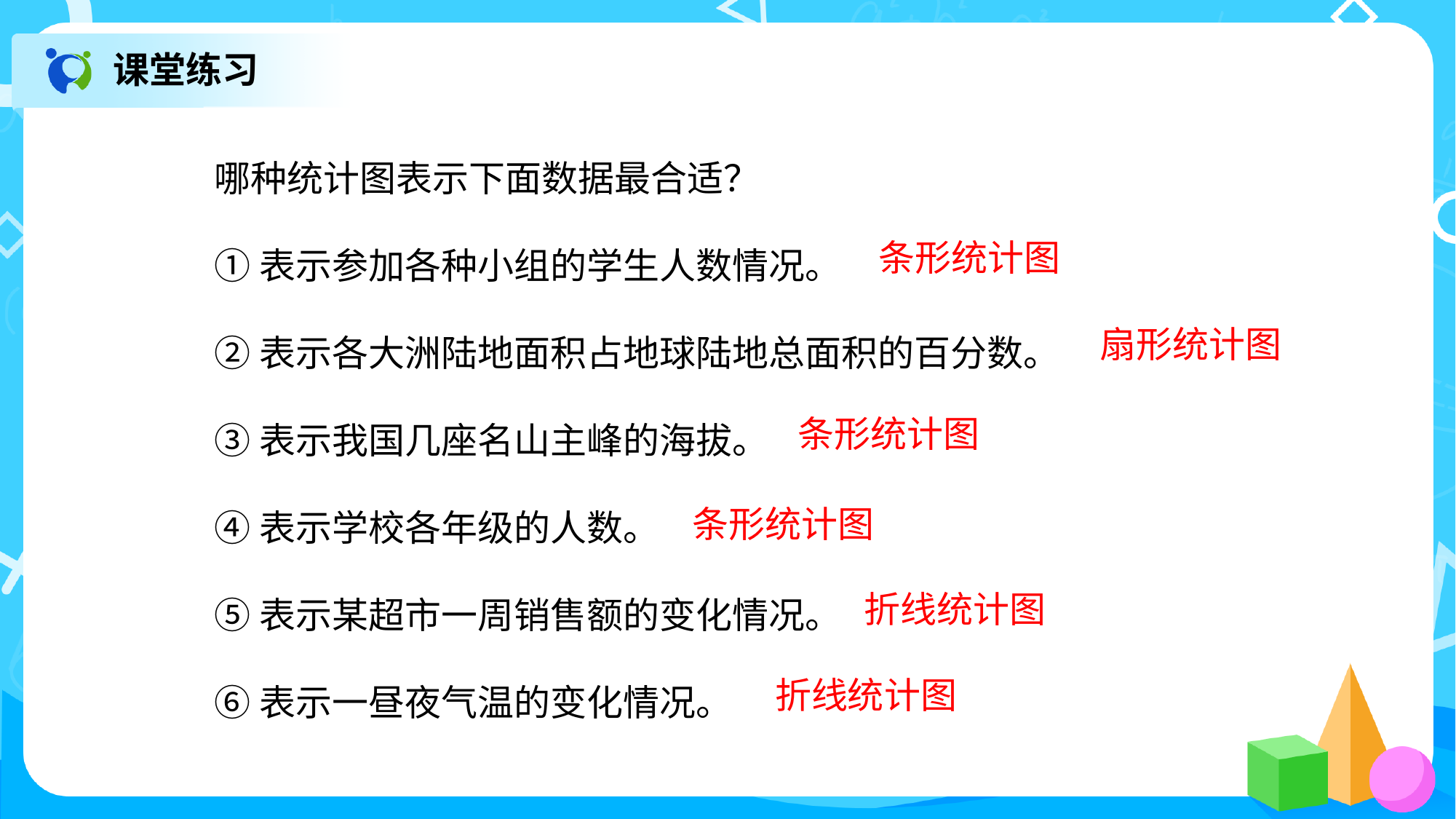

课堂练习
哪种统计图表示下面数据最合适？
①表示参加各种小组的学生人数情况。
②表示各大洲陆地面积占地球陆地总面积的百分数。
③表示我国几座名山主峰的海拔。
④表示学校各年级的人数。
⑤表示某超市一周销售额的变化情况。
⑥表示一昼夜气温的变化情况。
条形统计图
扇形统计图
条形统计图
条形统计图
折线统计图
折线统计图